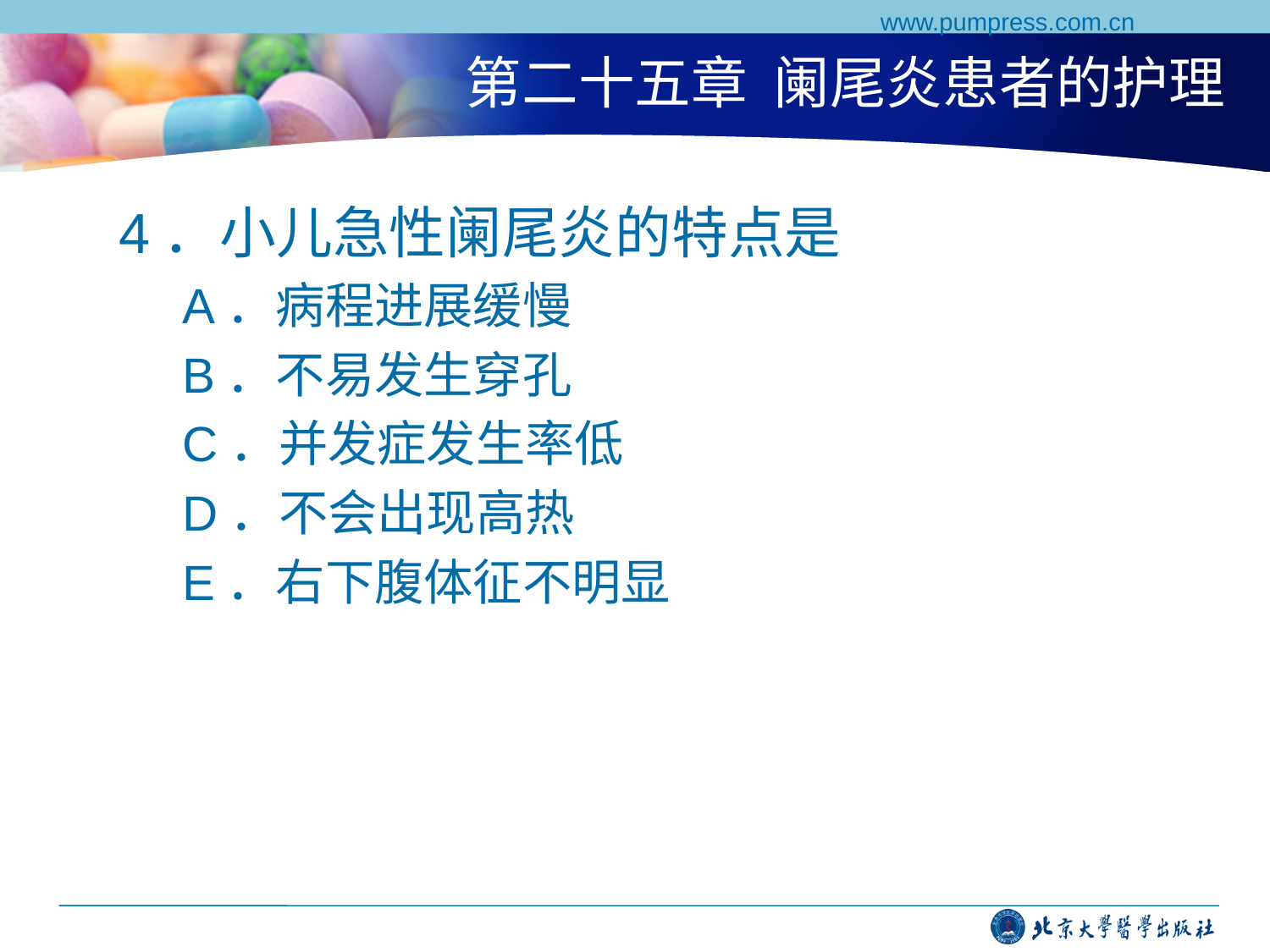

www.pumpress.com.cn
# 第二十五章  阑尾炎患者的护理
4．小儿急性阑尾炎的特点是
A．病程进展缓慢
B．不易发生穿孔
C．并发症发生率低
D．不会出现高热
E．右下腹体征不明显